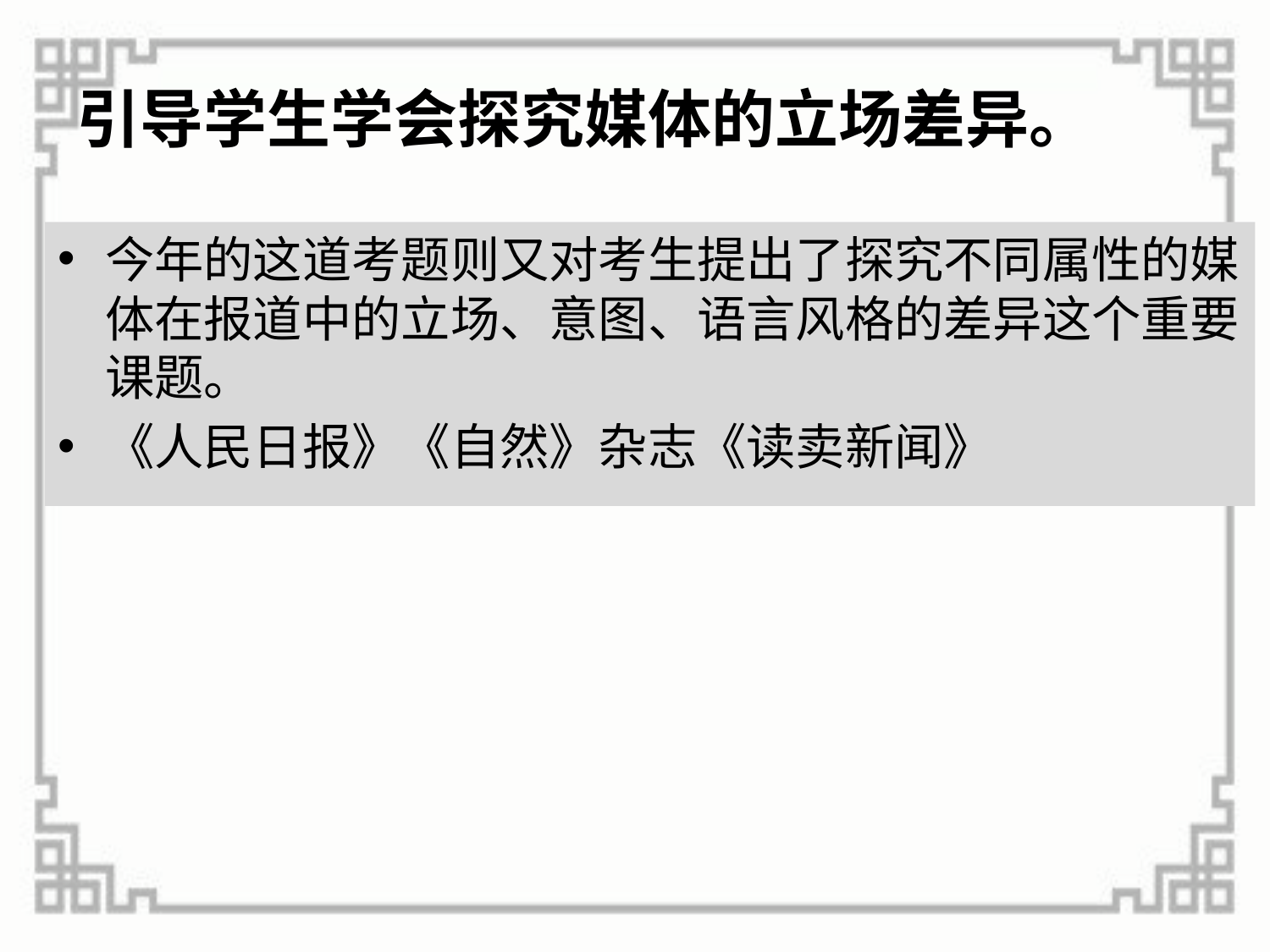

# 引导学生学会探究媒体的立场差异。
今年的这道考题则又对考生提出了探究不同属性的媒体在报道中的立场、意图、语言风格的差异这个重要课题。
《人民日报》《自然》杂志《读卖新闻》